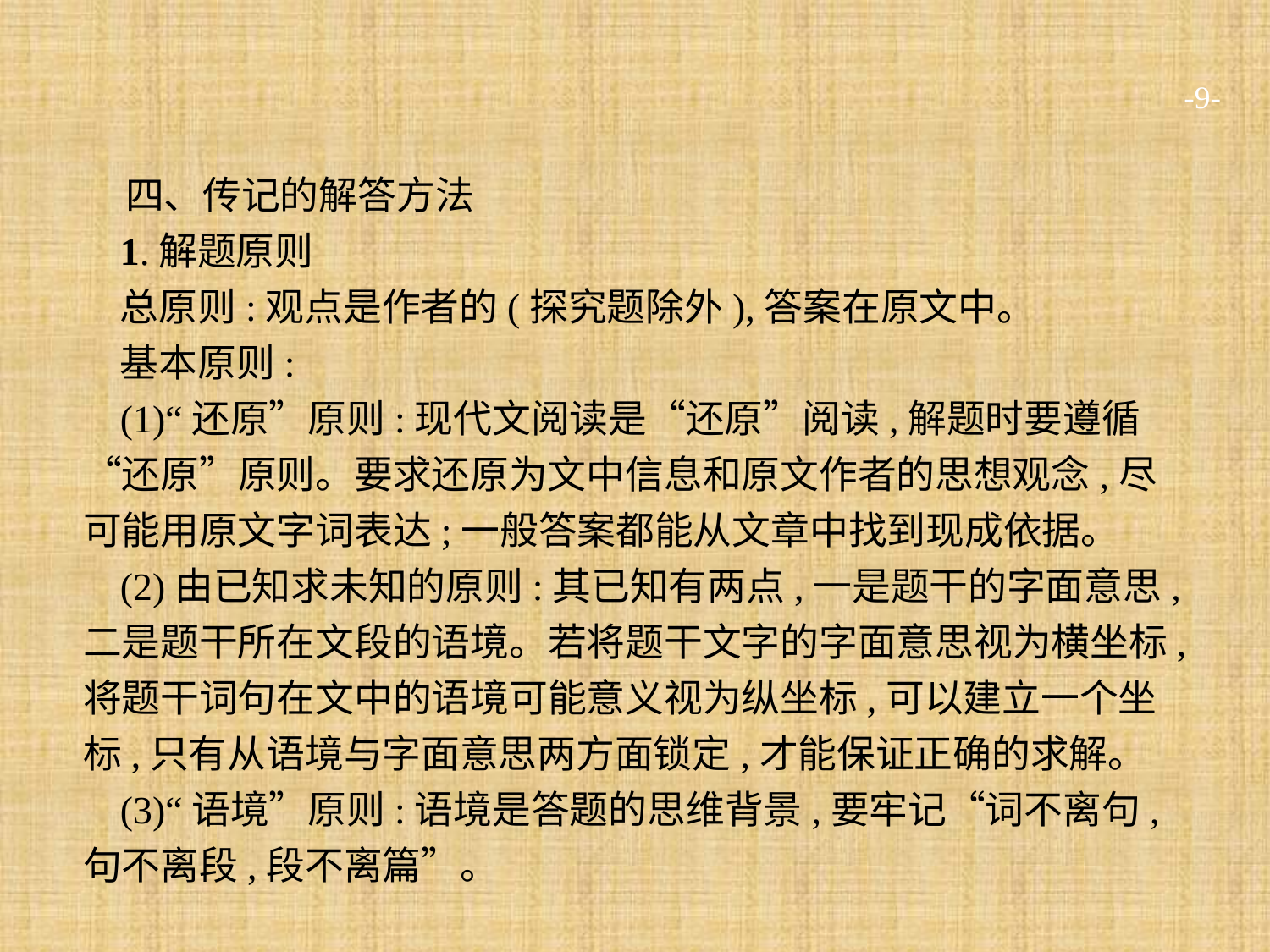

-9-
四、传记的解答方法
1.解题原则
总原则:观点是作者的(探究题除外),答案在原文中。
基本原则:
(1)“还原”原则:现代文阅读是“还原”阅读,解题时要遵循“还原”原则。要求还原为文中信息和原文作者的思想观念,尽可能用原文字词表达;一般答案都能从文章中找到现成依据。
(2)由已知求未知的原则:其已知有两点,一是题干的字面意思,二是题干所在文段的语境。若将题干文字的字面意思视为横坐标,将题干词句在文中的语境可能意义视为纵坐标,可以建立一个坐标,只有从语境与字面意思两方面锁定,才能保证正确的求解。
(3)“语境”原则:语境是答题的思维背景,要牢记“词不离句,句不离段,段不离篇”。